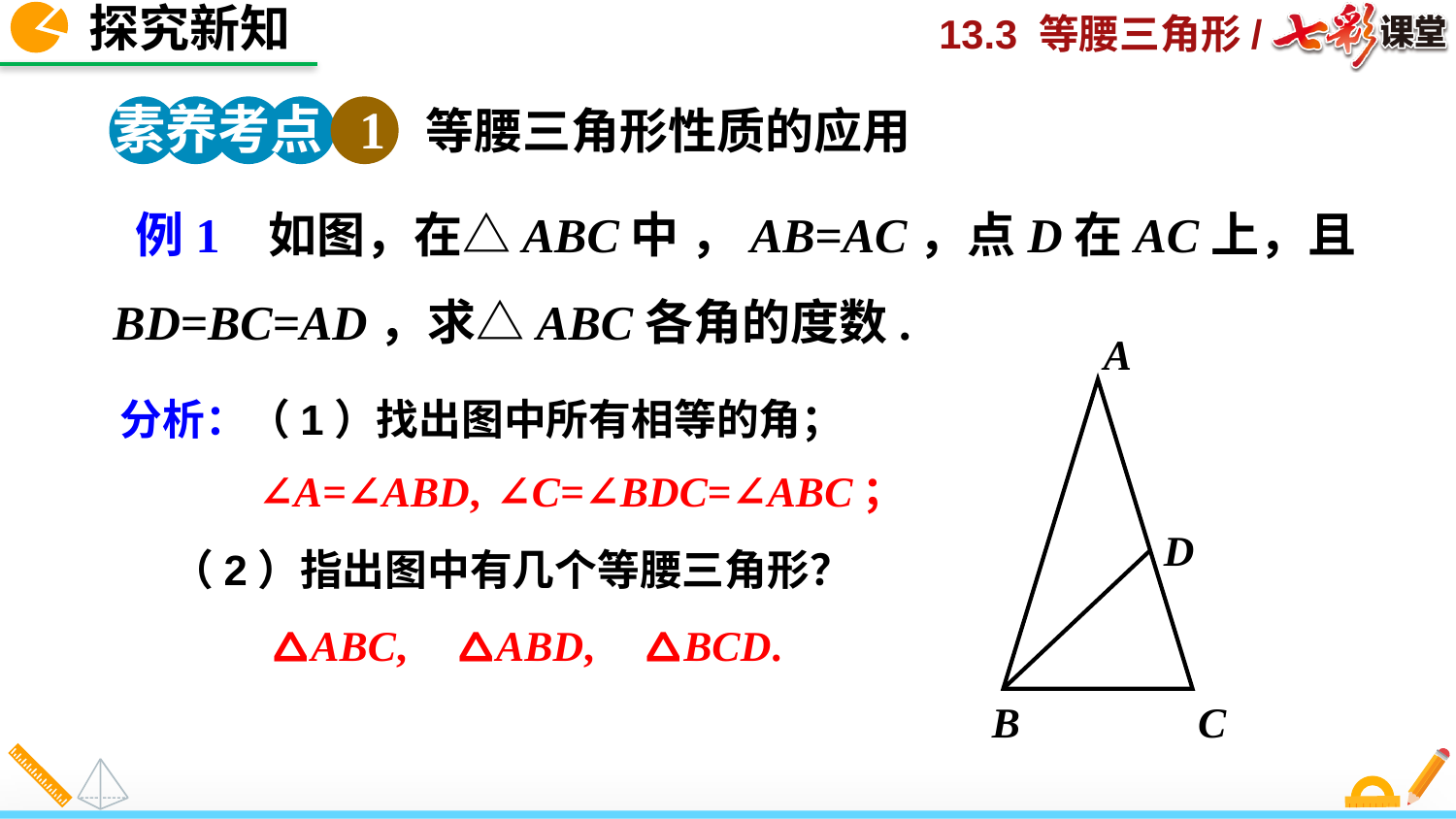

探究新知

素养考点  1

等腰三角形性质的应用
 例1   如图，在△ABC中 ，AB=AC，点D在AC上，且BD=BC=AD，求△ABC各角的度数.
A

D

B
C
分析：（1）找出图中所有相等的角；
∠A=∠ABD,
∠C=∠BDC=∠ABC；
（2）指出图中有几个等腰三角形？
△ABC,
△ABD,
△BCD.